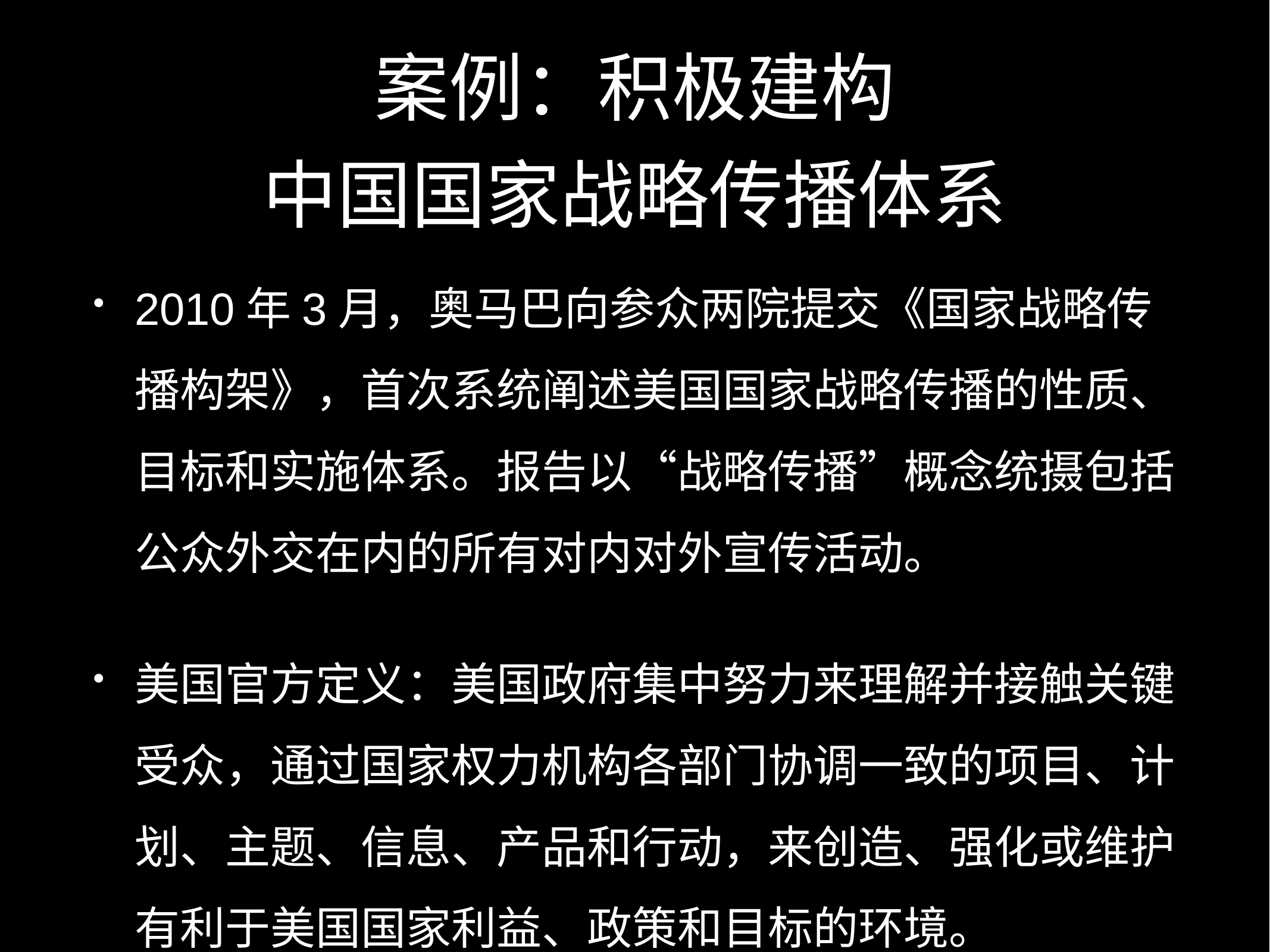

# 案例：积极建构
中国国家战略传播体系
2010年3月，奥马巴向参众两院提交《国家战略传播构架》，首次系统阐述美国国家战略传播的性质、目标和实施体系。报告以“战略传播”概念统摄包括公众外交在内的所有对内对外宣传活动。
美国官方定义：美国政府集中努力来理解并接触关键受众，通过国家权力机构各部门协调一致的项目、计划、主题、信息、产品和行动，来创造、强化或维护有利于美国国家利益、政策和目标的环境。